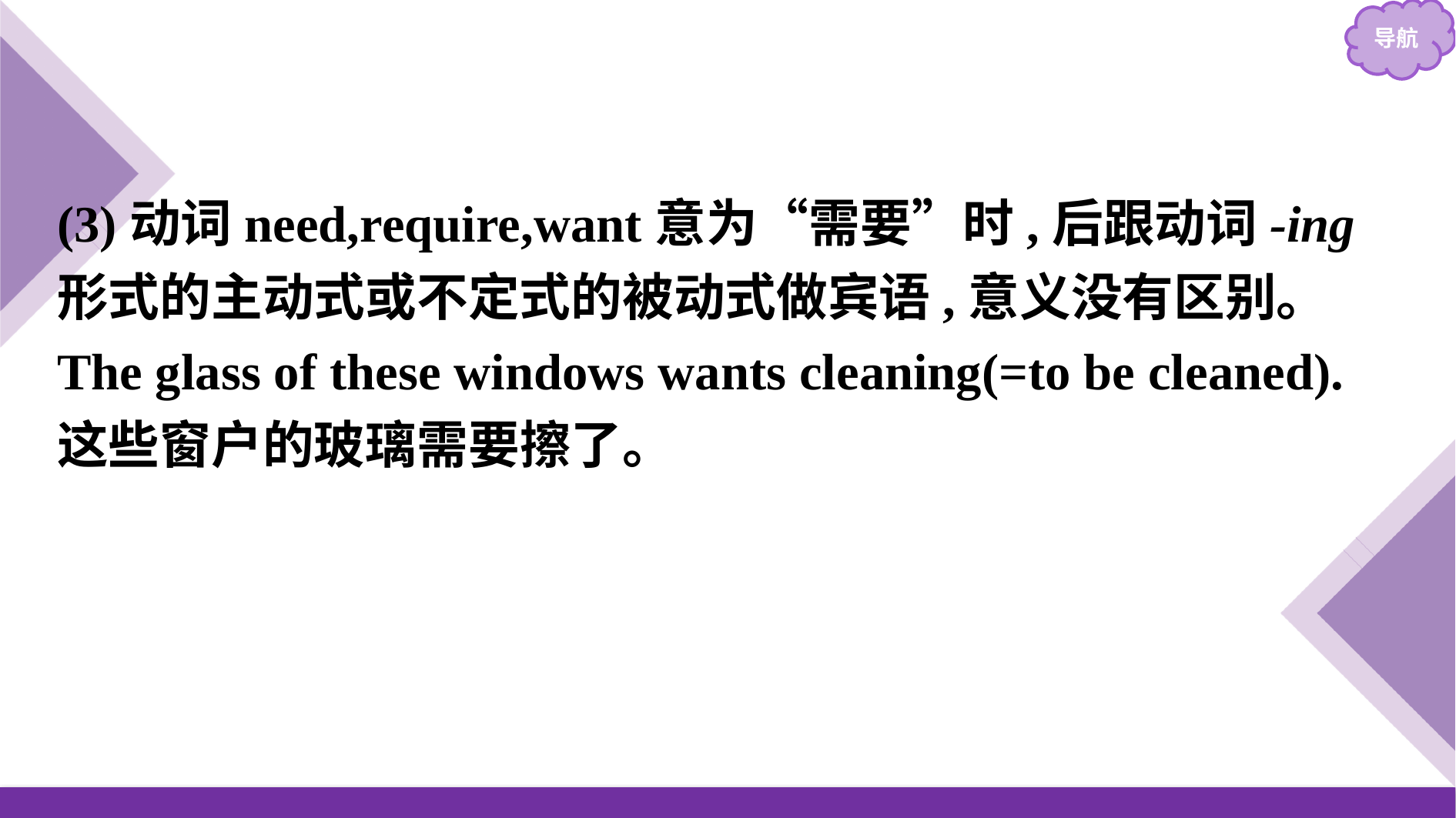

(3)动词need,require,want意为“需要”时,后跟动词-ing形式的主动式或不定式的被动式做宾语,意义没有区别。
The glass of these windows wants cleaning(=to be cleaned).
这些窗户的玻璃需要擦了。